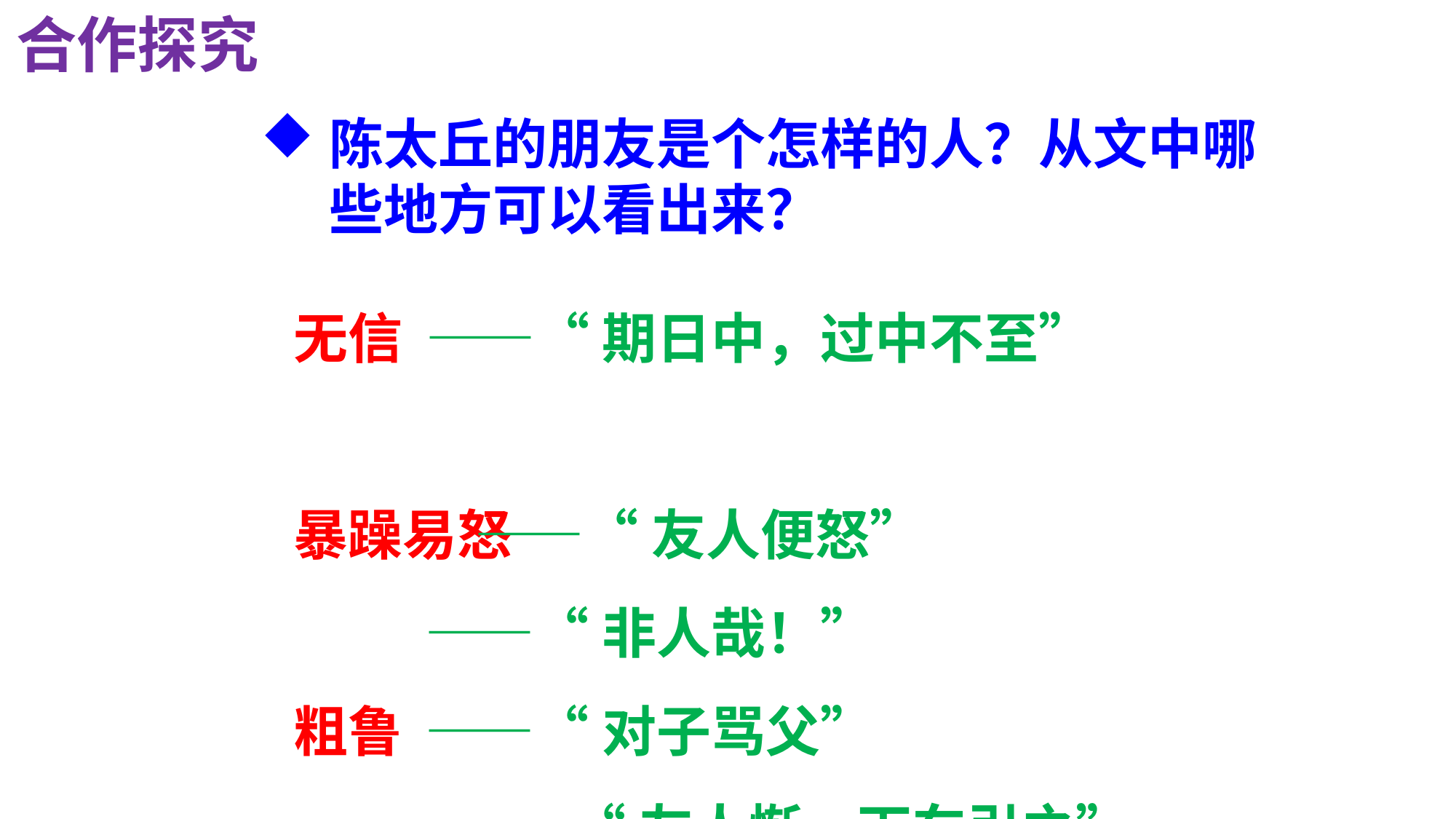

合作探究
陈太丘的朋友是个怎样的人？从文中哪些地方可以看出来？
无信
暴躁易怒
粗鲁
无礼
知错能改
 ——“期日中，过中不至”
     ——“友人便怒”
 ——“非人哉！”
 ——“对子骂父”
    ——“友人惭，下车引之”